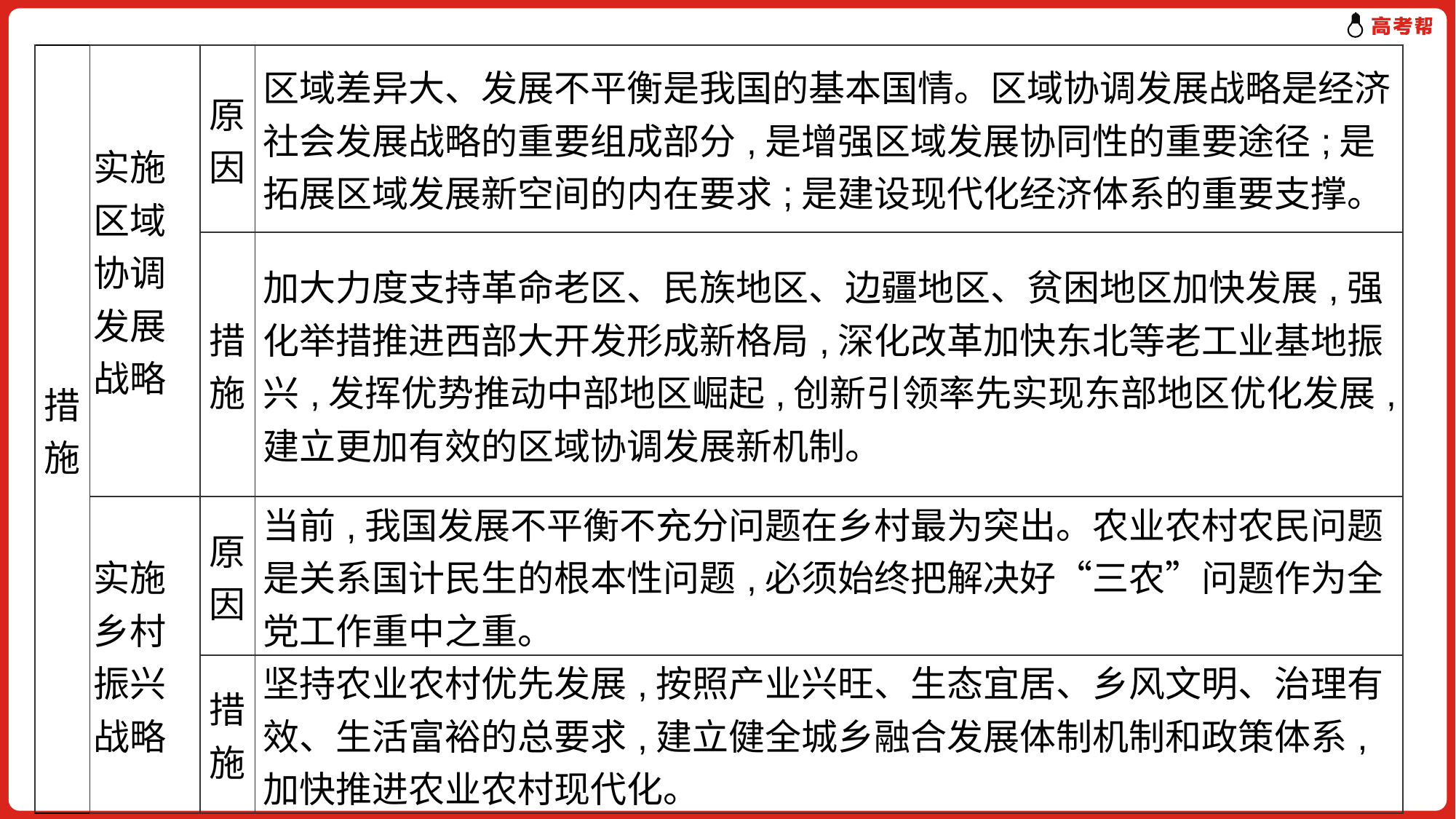

| 措施 | 实施区域协调发展战略 | 原因 | 区域差异大、发展不平衡是我国的基本国情。区域协调发展战略是经济社会发展战略的重要组成部分,是增强区域发展协同性的重要途径;是拓展区域发展新空间的内在要求;是建设现代化经济体系的重要支撑。 |
| --- | --- | --- | --- |
|  |  | 措施 | 加大力度支持革命老区、民族地区、边疆地区、贫困地区加快发展,强化举措推进西部大开发形成新格局,深化改革加快东北等老工业基地振兴,发挥优势推动中部地区崛起,创新引领率先实现东部地区优化发展,建立更加有效的区域协调发展新机制。 |
|  | 实施乡村振兴战略 | 原因 | 当前,我国发展不平衡不充分问题在乡村最为突出。农业农村农民问题是关系国计民生的根本性问题,必须始终把解决好“三农”问题作为全党工作重中之重。 |
|  |  | 措施 | 坚持农业农村优先发展,按照产业兴旺、生态宜居、乡风文明、治理有效、生活富裕的总要求,建立健全城乡融合发展体制机制和政策体系,加快推进农业农村现代化。 |